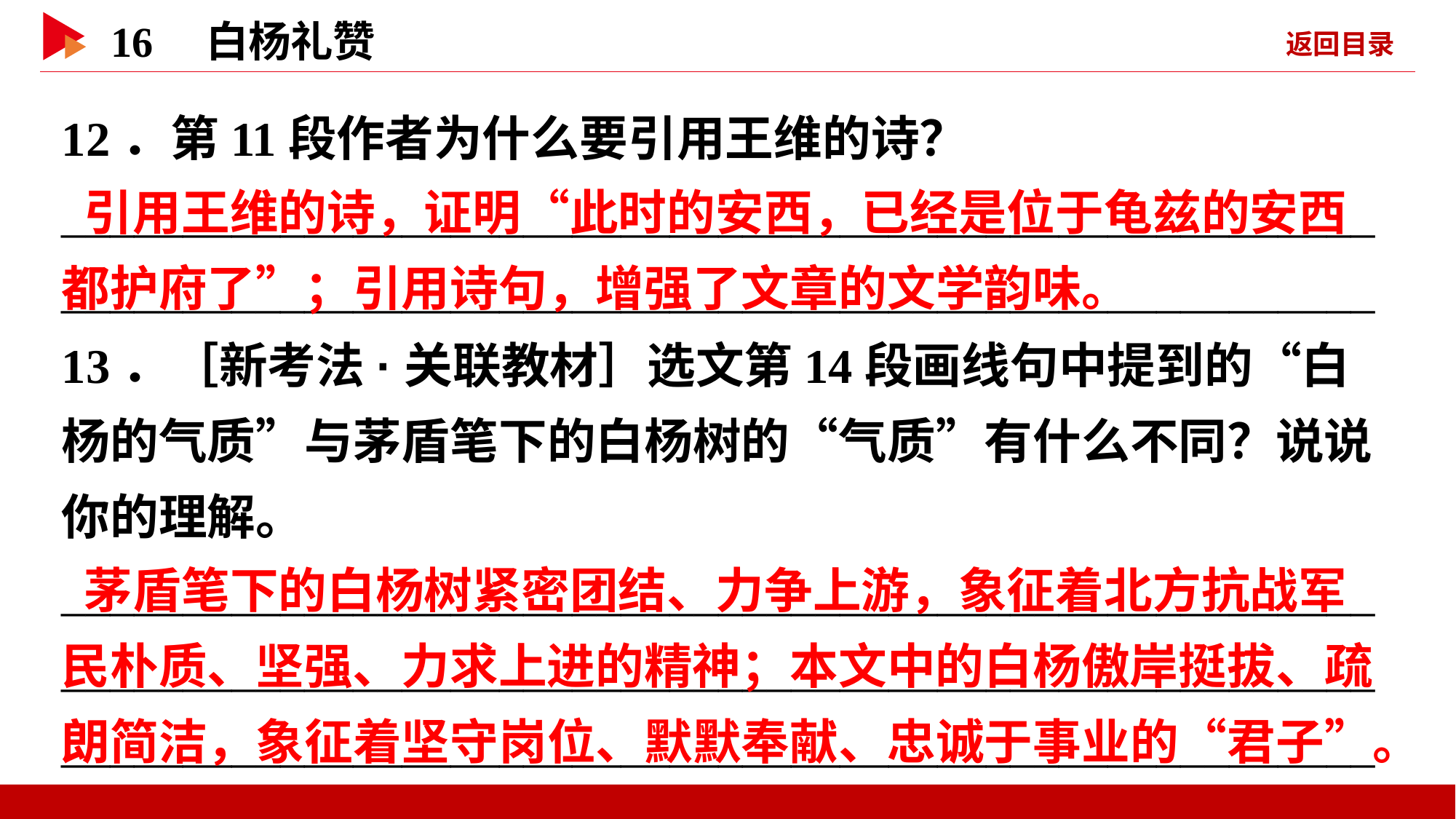

12．第11段作者为什么要引用王维的诗？
____________________________________________________________________________________________________________
13．［新考法·关联教材］选文第14段画线句中提到的“白杨的气质”与茅盾笔下的白杨树的“气质”有什么不同？说说你的理解。
__________________________________________________________________________________________________________________________________________________________________
 引用王维的诗，证明“此时的安西，已经是位于龟兹的安西都护府了”；引用诗句，增强了文章的文学韵味。
 茅盾笔下的白杨树紧密团结、力争上游，象征着北方抗战军民朴质、坚强、力求上进的精神；本文中的白杨傲岸挺拔、疏朗简洁，象征着坚守岗位、默默奉献、忠诚于事业的“君子”。